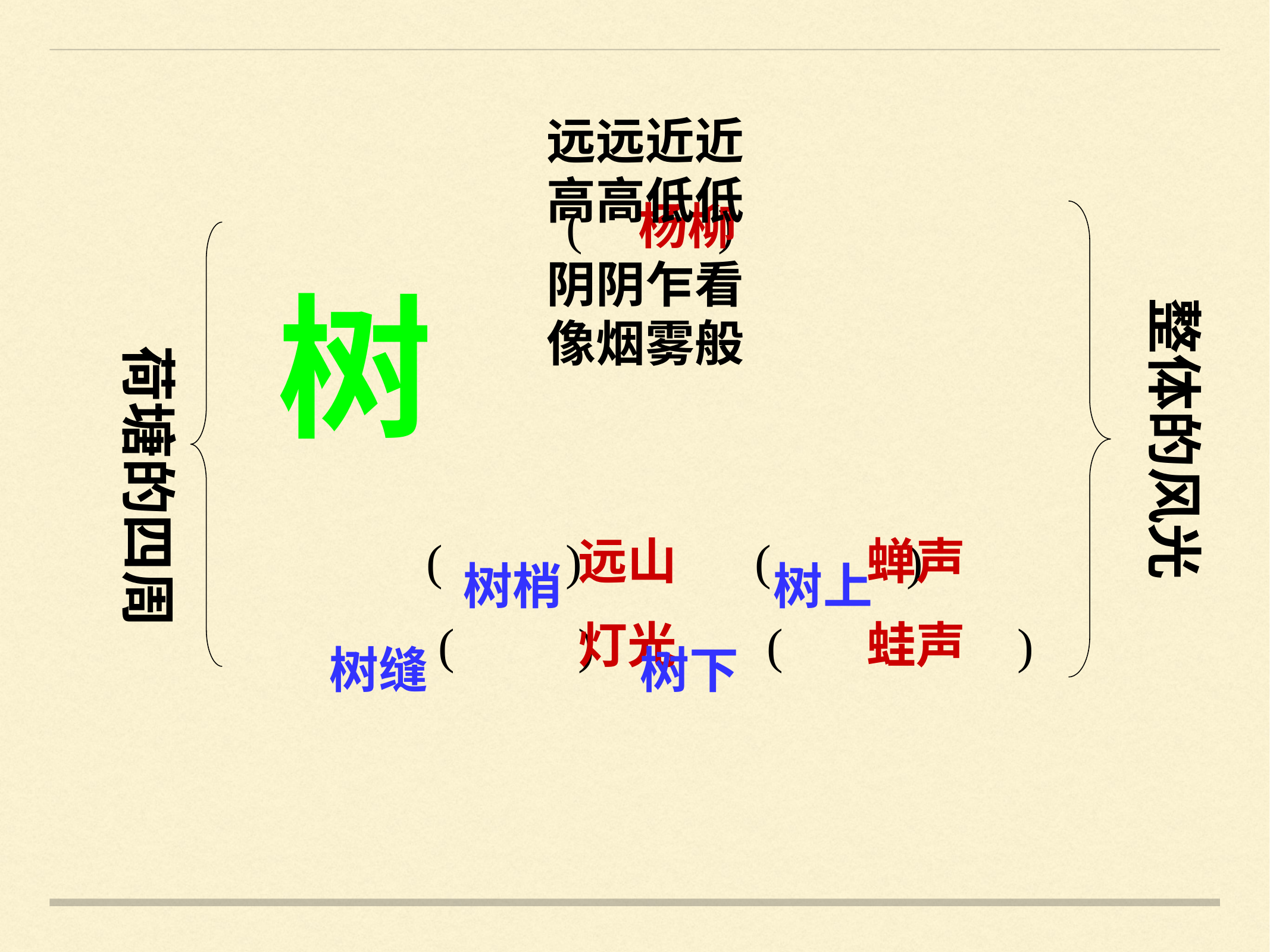

远远近近 高高低低
阴阴乍看像烟雾般
(           )

              (          )              (           )
              (          )              (                   )
杨柳

              远山                 蝉声
              灯光                 蛙声

荷塘的四周
树
整体的风光
      树梢                   树上
    树缝                   树下